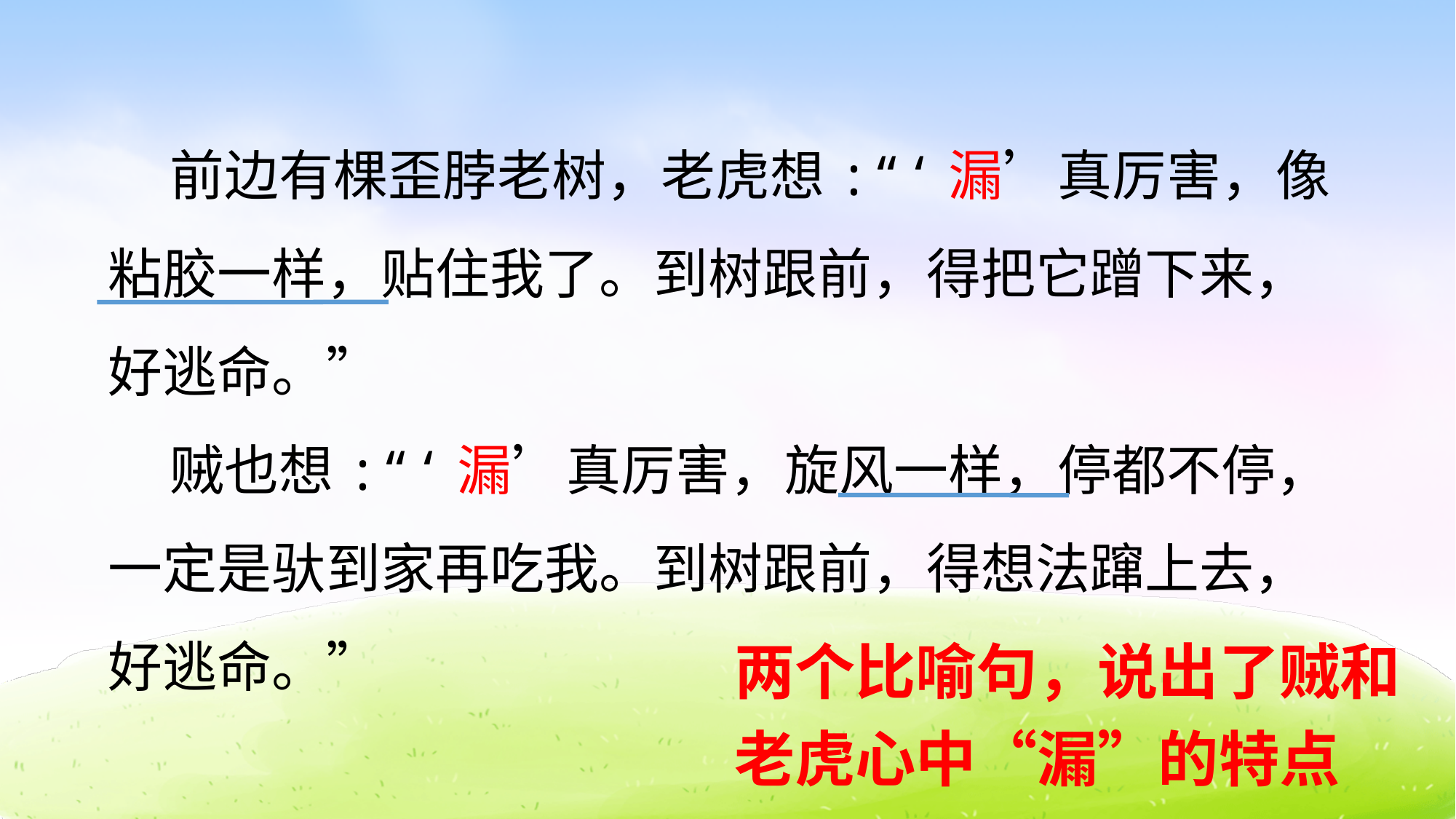

前边有棵歪脖老树，老虎想:“‘漏’真厉害，像粘胶一样，贴住我了。到树跟前，得把它蹭下来，好逃命。”
    贼也想:“‘漏’真厉害，旋风一样，停都不停，一定是驮到家再吃我。到树跟前，得想法蹿上去，好逃命。”
两个比喻句，说出了贼和老虎心中“漏”的特点